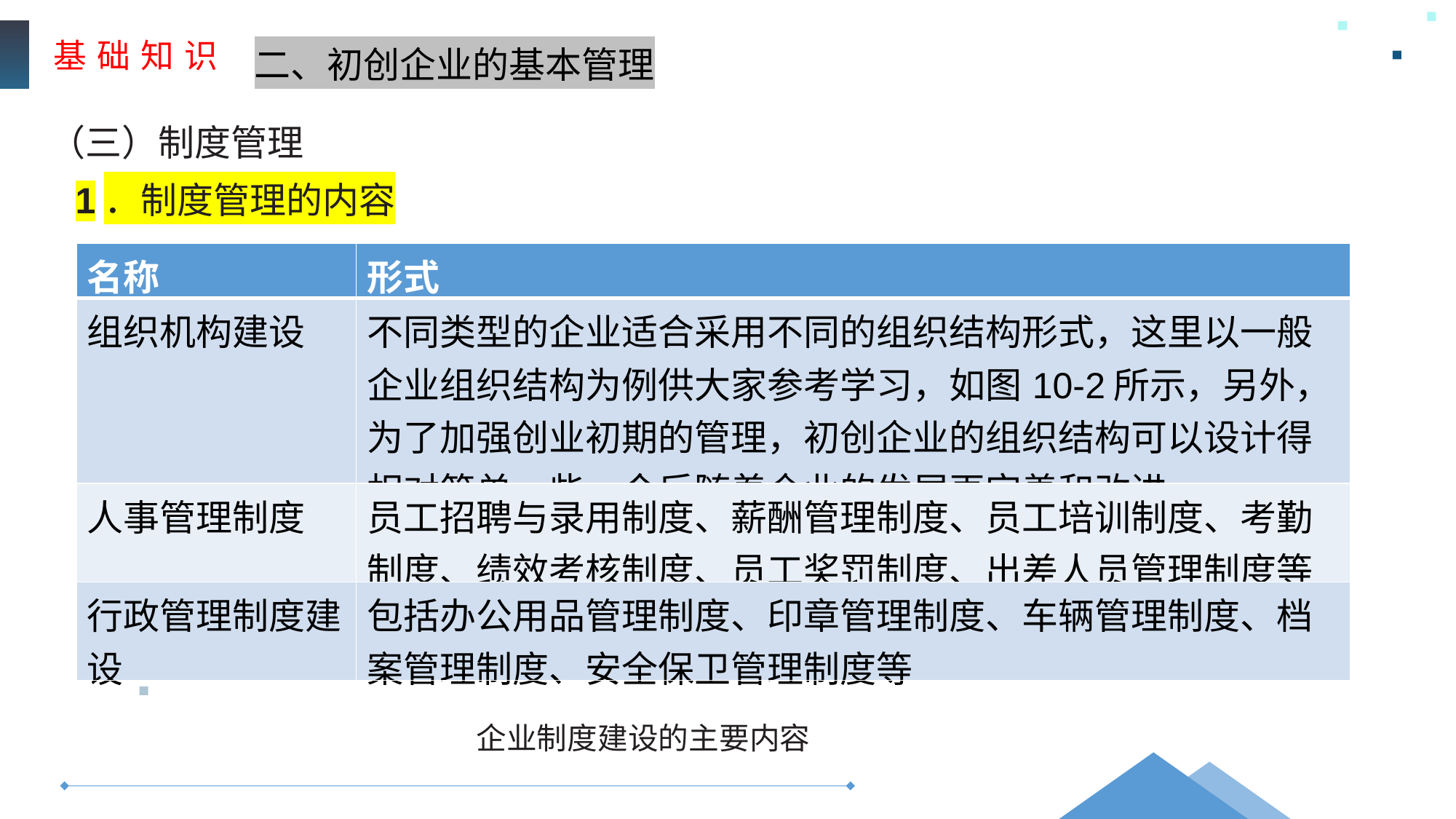

基 础 知 识

二、初创企业的基本管理
（三）制度管理
1．制度管理的内容
| 名称 | 形式 |
| --- | --- |
| 组织机构建设 | 不同类型的企业适合采用不同的组织结构形式，这里以一般企业组织结构为例供大家参考学习，如图10-2所示，另外，为了加强创业初期的管理，初创企业的组织结构可以设计得相对简单一些，今后随着企业的发展再完善和改进 |
| 人事管理制度 | 员工招聘与录用制度、薪酬管理制度、员工培训制度、考勤制度、绩效考核制度、员工奖罚制度、出差人员管理制度等 |
| 行政管理制度建设 | 包括办公用品管理制度、印章管理制度、车辆管理制度、档案管理制度、安全保卫管理制度等 |

企业制度建设的主要内容